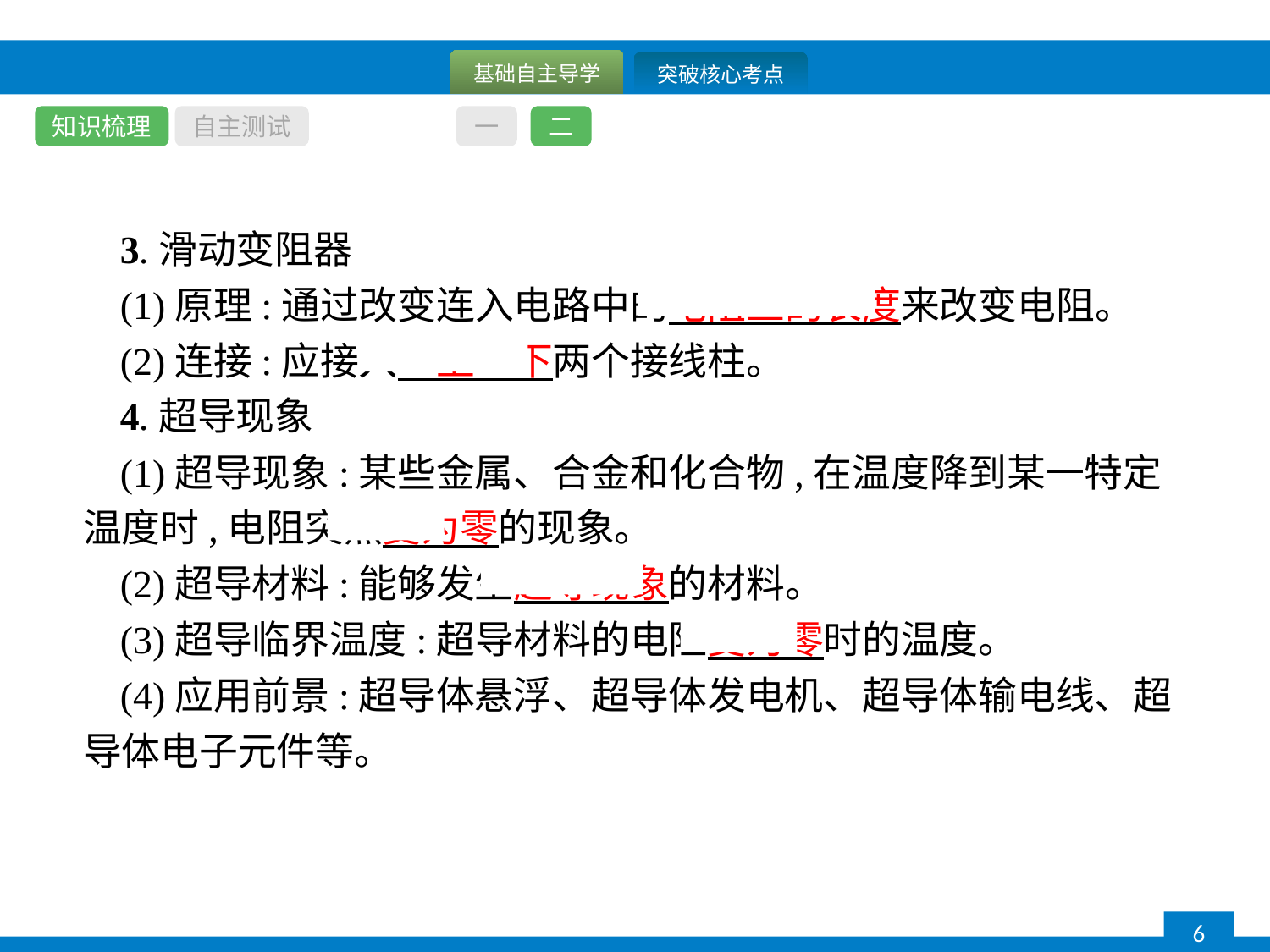

知识梳理
自主测试
一
二
3.滑动变阻器
(1)原理:通过改变连入电路中的电阻丝的长度来改变电阻。
(2)连接:应接入一上一下两个接线柱。
4.超导现象
(1)超导现象:某些金属、合金和化合物,在温度降到某一特定温度时,电阻突然变为零的现象。
(2)超导材料:能够发生超导现象的材料。
(3)超导临界温度:超导材料的电阻变为零时的温度。
(4)应用前景:超导体悬浮、超导体发电机、超导体输电线、超导体电子元件等。